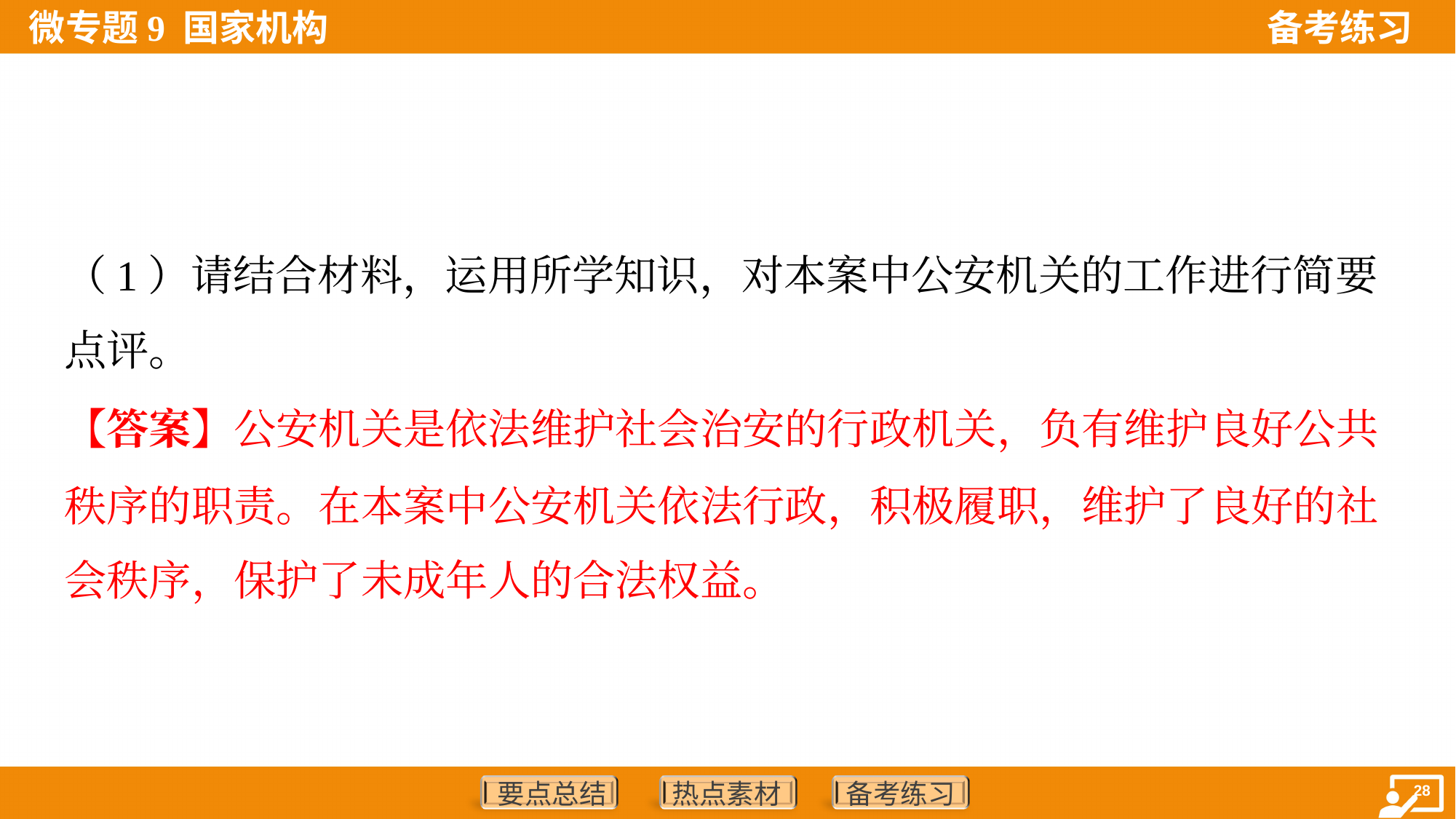

（1）请结合材料，运用所学知识，对本案中公安机关的工作进行简要
点评。
【答案】公安机关是依法维护社会治安的行政机关，负有维护良好公共
秩序的职责。在本案中公安机关依法行政，积极履职，维护了良好的社
会秩序，保护了未成年人的合法权益。